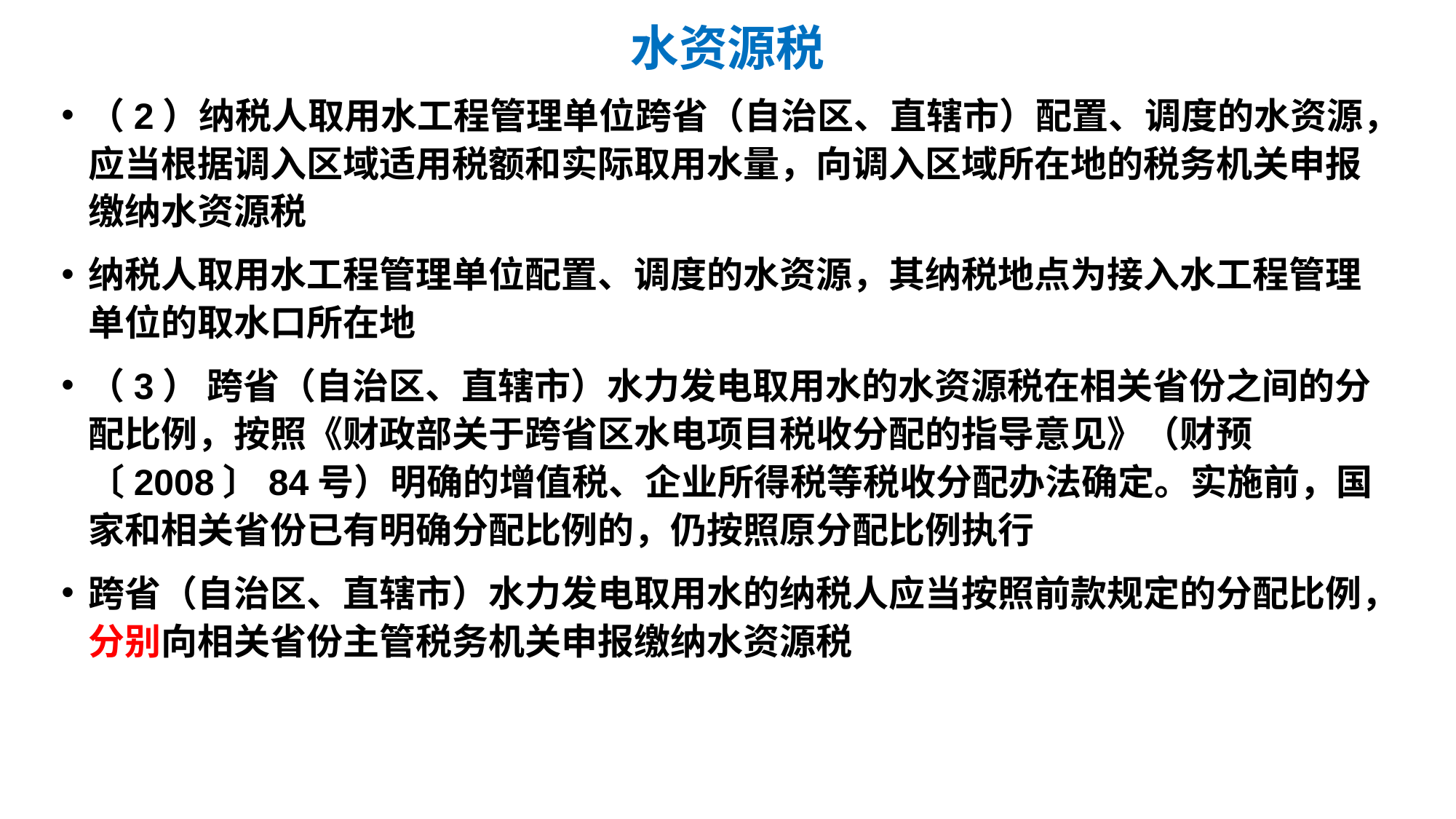

# 水资源税
（2）纳税人取用水工程管理单位跨省（自治区、直辖市）配置、调度的水资源，应当根据调入区域适用税额和实际取用水量，向调入区域所在地的税务机关申报缴纳水资源税
纳税人取用水工程管理单位配置、调度的水资源，其纳税地点为接入水工程管理单位的取水口所在地
（3） 跨省（自治区、直辖市）水力发电取用水的水资源税在相关省份之间的分配比例，按照《财政部关于跨省区水电项目税收分配的指导意见》（财预〔2008〕84号）明确的增值税、企业所得税等税收分配办法确定。实施前，国家和相关省份已有明确分配比例的，仍按照原分配比例执行
跨省（自治区、直辖市）水力发电取用水的纳税人应当按照前款规定的分配比例，分别向相关省份主管税务机关申报缴纳水资源税